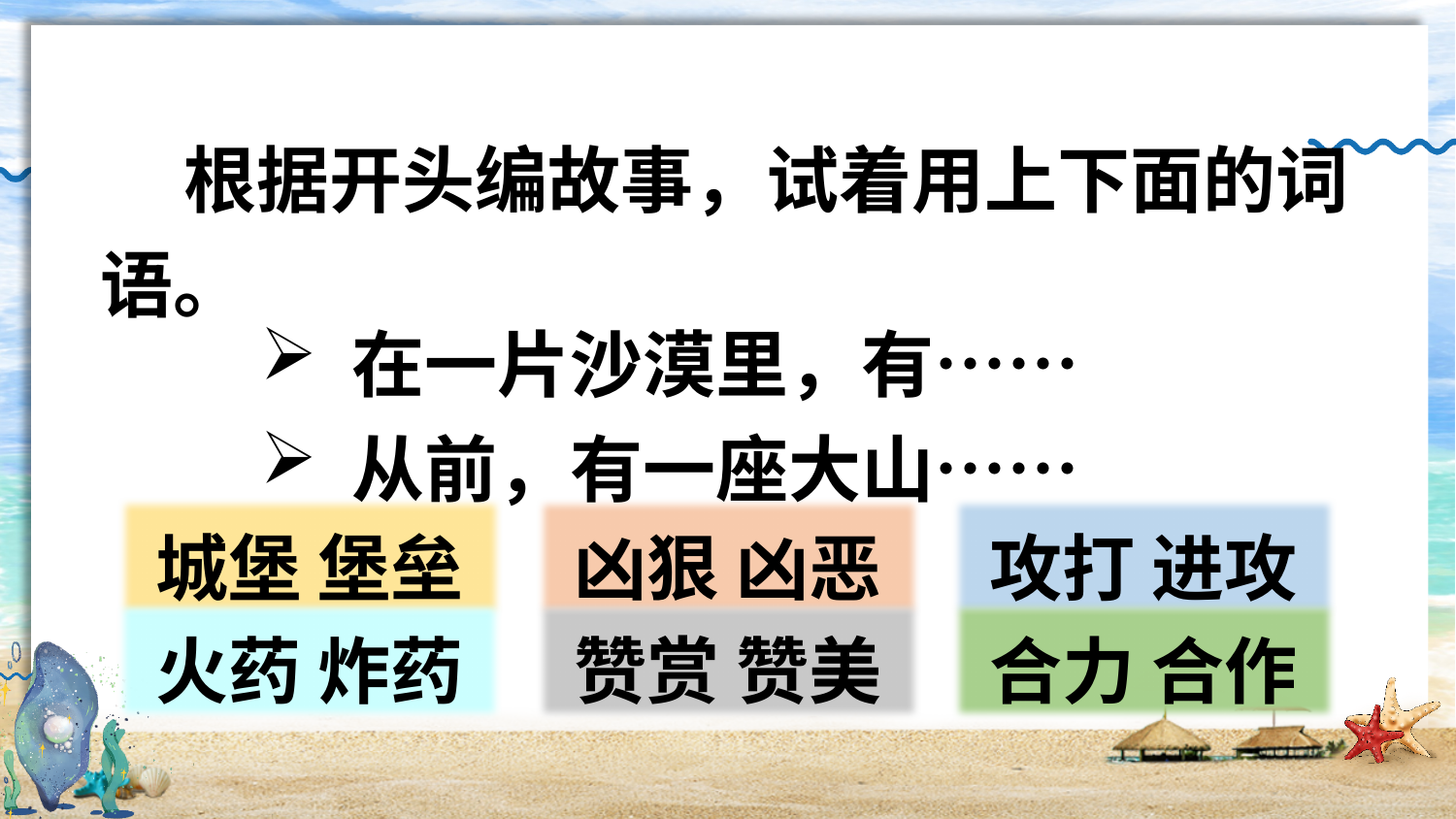

根据开头编故事，试着用上下面的词语。
在一片沙漠里，有……
从前，有一座大山……
攻打 进攻
城堡 堡垒
凶狠 凶恶
赞赏 赞美
合力 合作
火药 炸药